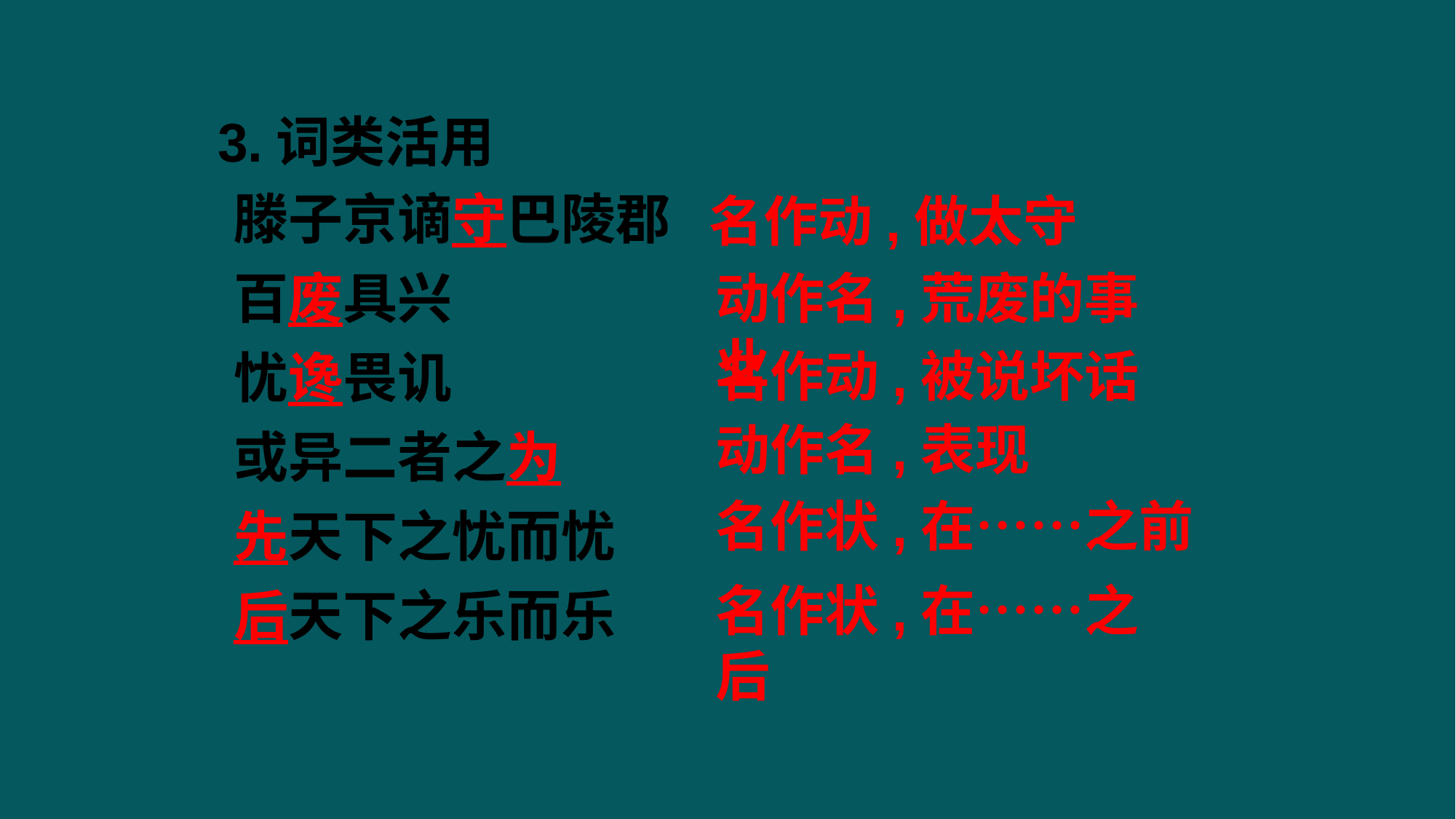

3.词类活用
滕子京谪守巴陵郡
百废具兴
忧谗畏讥
或异二者之为
先天下之忧而忧
后天下之乐而乐
名作动,做太守
动作名,荒废的事业
名作动,被说坏话
动作名,表现
名作状,在……之前
名作状,在……之后